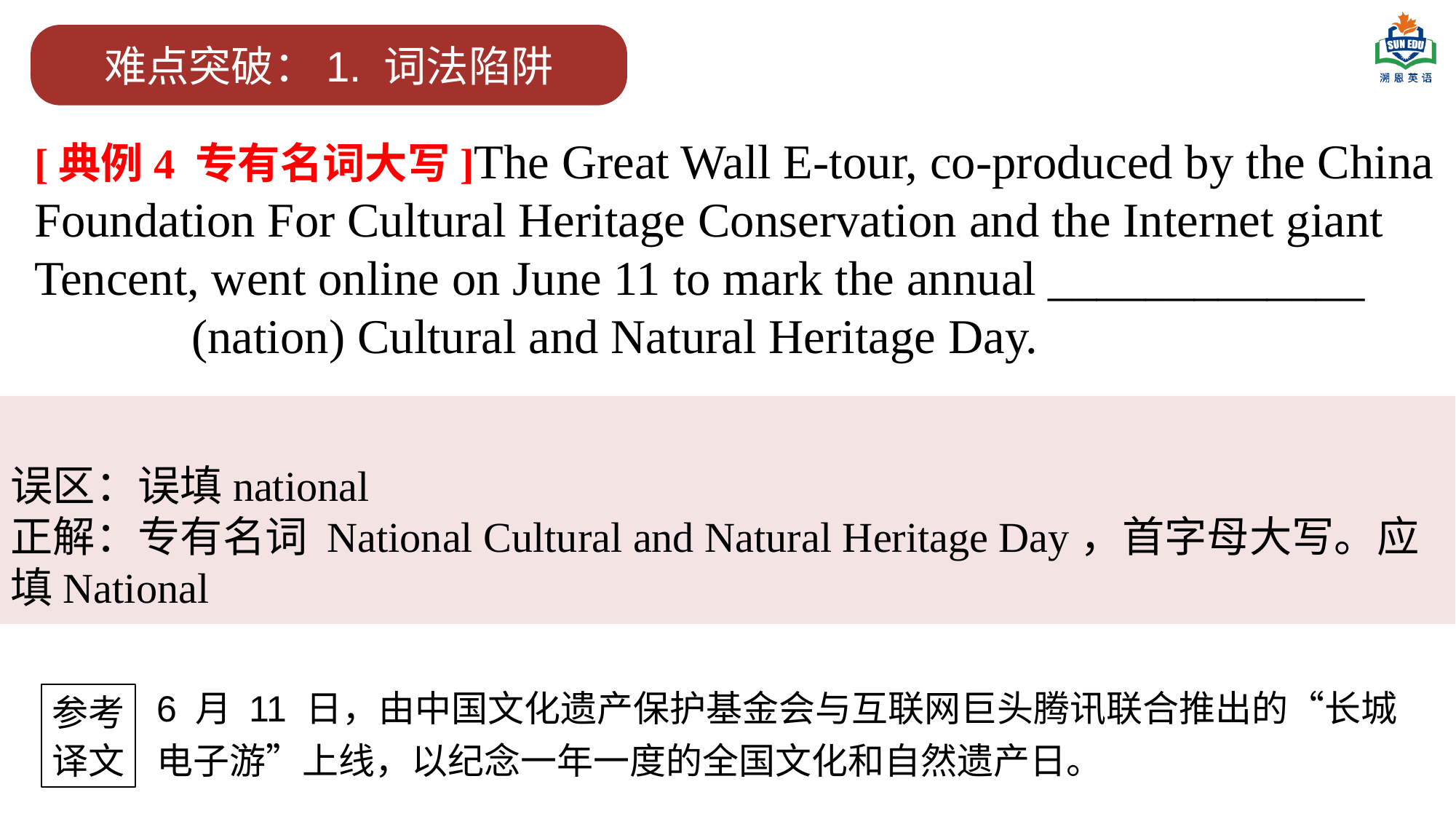

难点突破：1. 词法陷阱
[典例4 专有名词大写]The Great Wall E-tour, co-produced by the China Foundation For Cultural Heritage Conservation and the Internet giant Tencent, went online on June 11 to mark the annual _____________　　　　(nation) Cultural and Natural Heritage Day.

误区：误填national
正解：专有名词 National Cultural and Natural Heritage Day，首字母大写。应填National
6 月 11 日，由中国文化遗产保护基金会与互联网巨头腾讯联合推出的“长城电子游”上线，以纪念一年一度的全国文化和自然遗产日。
参考
译文